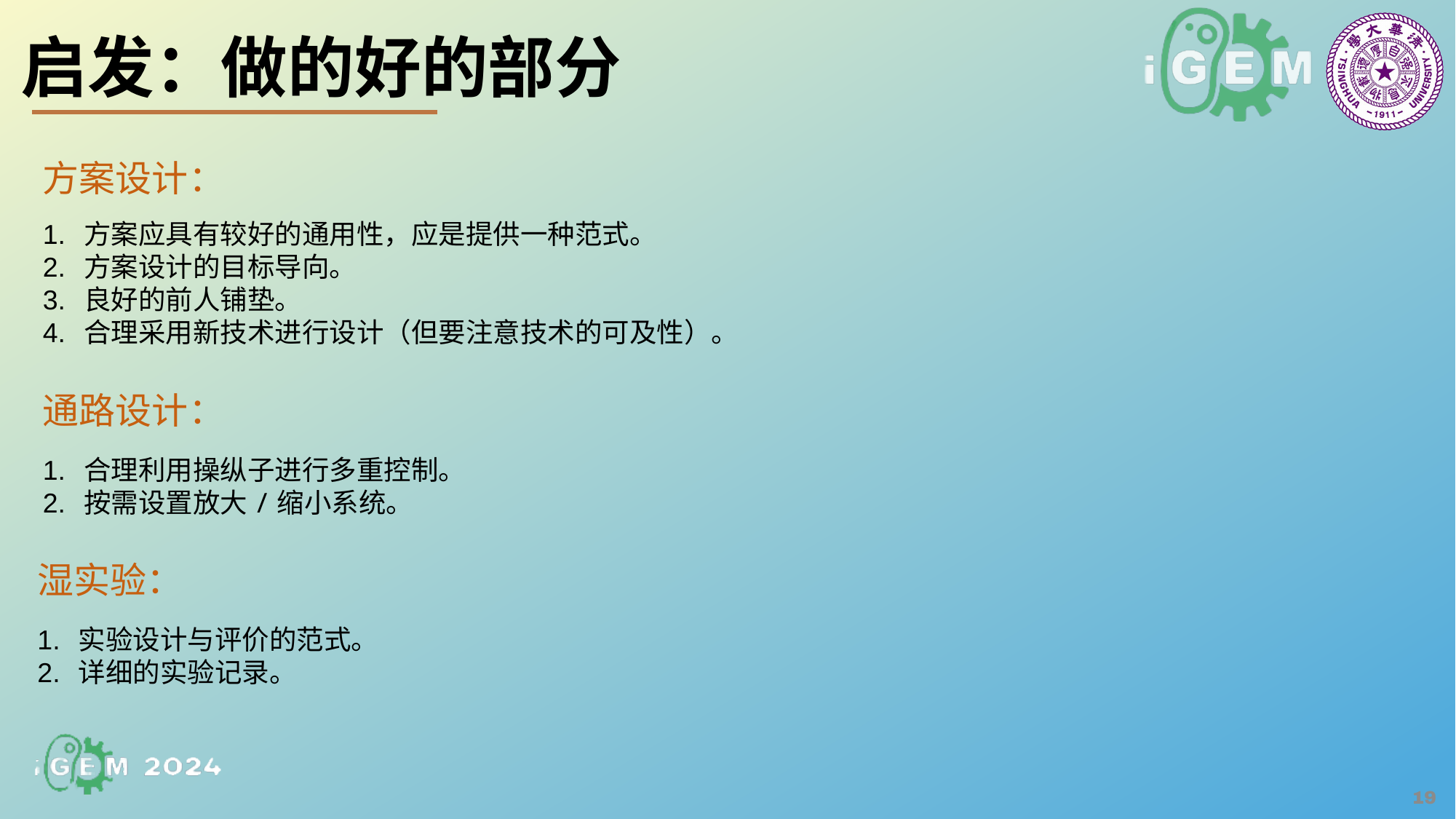

启发：做的好的部分
方案设计：

方案应具有较好的通用性，应是提供一种范式。
方案设计的目标导向。
良好的前人铺垫。
合理采用新技术进行设计（但要注意技术的可及性）。
通路设计：
合理利用操纵子进行多重控制。
按需设置放大/缩小系统。
湿实验：
实验设计与评价的范式。
详细的实验记录。
19